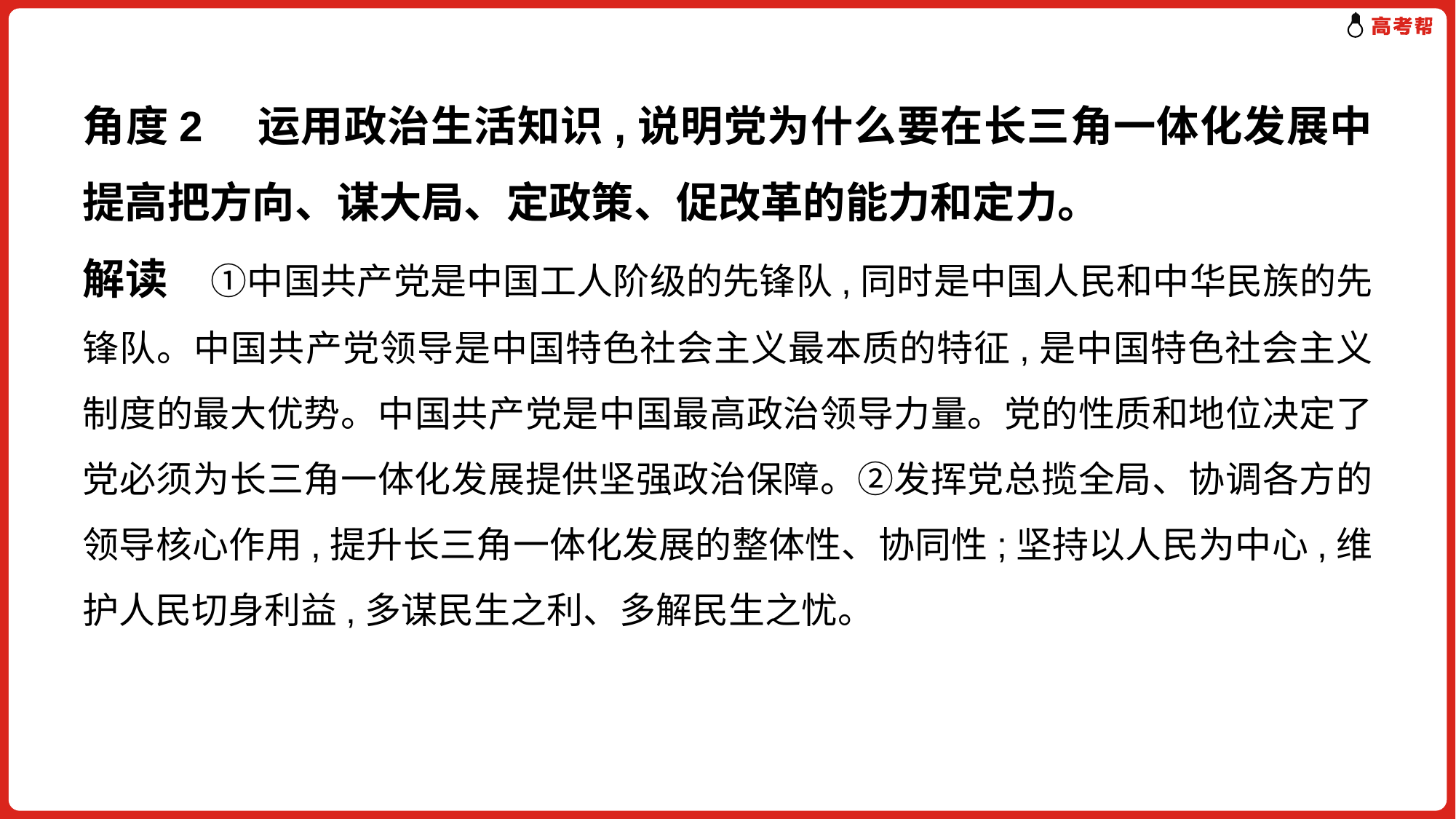

角度2　运用政治生活知识,说明党为什么要在长三角一体化发展中提高把方向、谋大局、定政策、促改革的能力和定力。
解读　①中国共产党是中国工人阶级的先锋队,同时是中国人民和中华民族的先锋队。中国共产党领导是中国特色社会主义最本质的特征,是中国特色社会主义制度的最大优势。中国共产党是中国最高政治领导力量。党的性质和地位决定了党必须为长三角一体化发展提供坚强政治保障。②发挥党总揽全局、协调各方的领导核心作用,提升长三角一体化发展的整体性、协同性;坚持以人民为中心,维护人民切身利益,多谋民生之利、多解民生之忧。